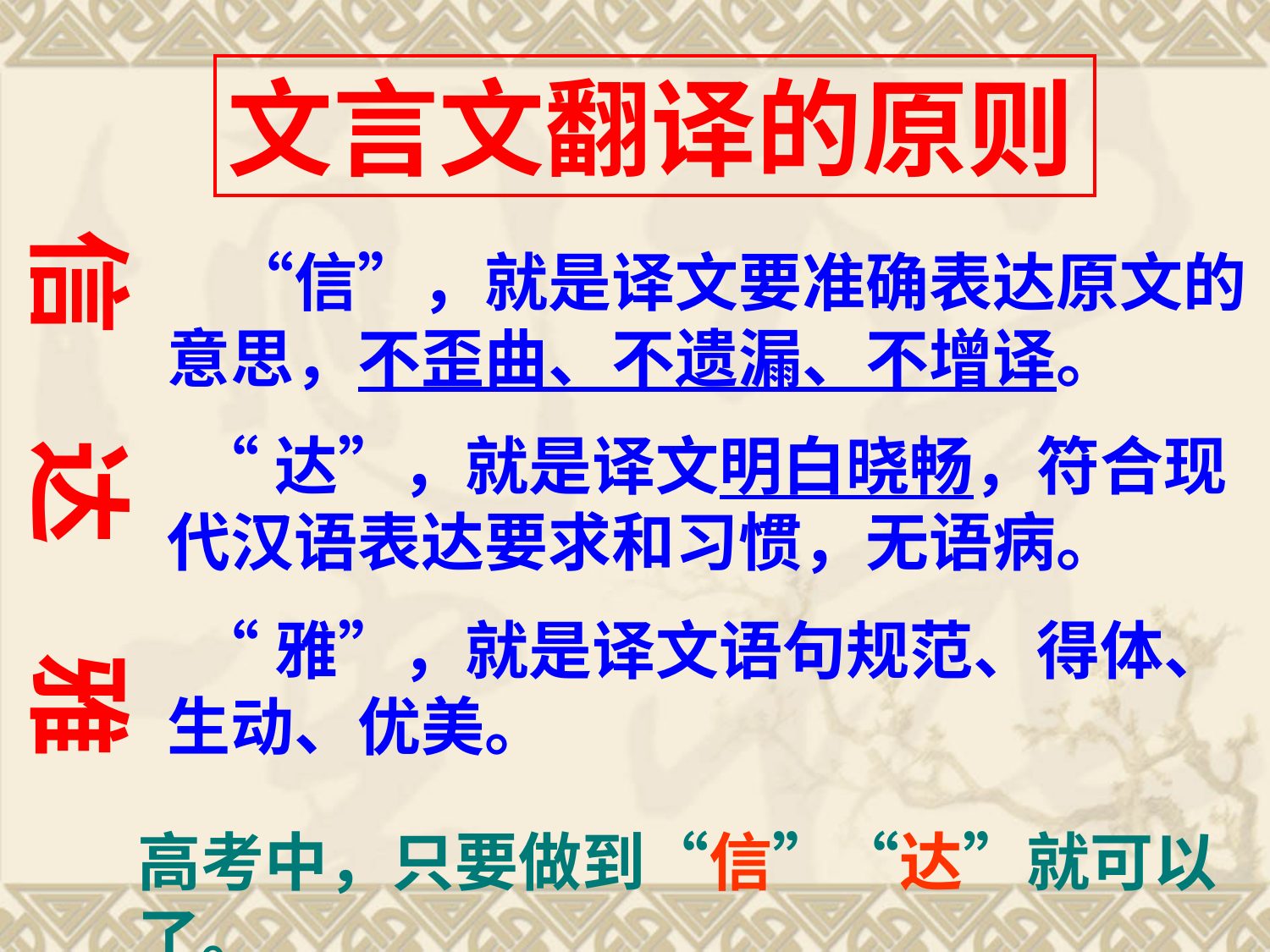

文言文翻译的原则
信　达　雅
　“信”，就是译文要准确表达原文的意思，不歪曲、不遗漏、不增译。
  “达”，就是译文明白晓畅，符合现代汉语表达要求和习惯，无语病。
  “雅”，就是译文语句规范、得体、生动、优美。
高考中，只要做到“信”“达”就可以了。